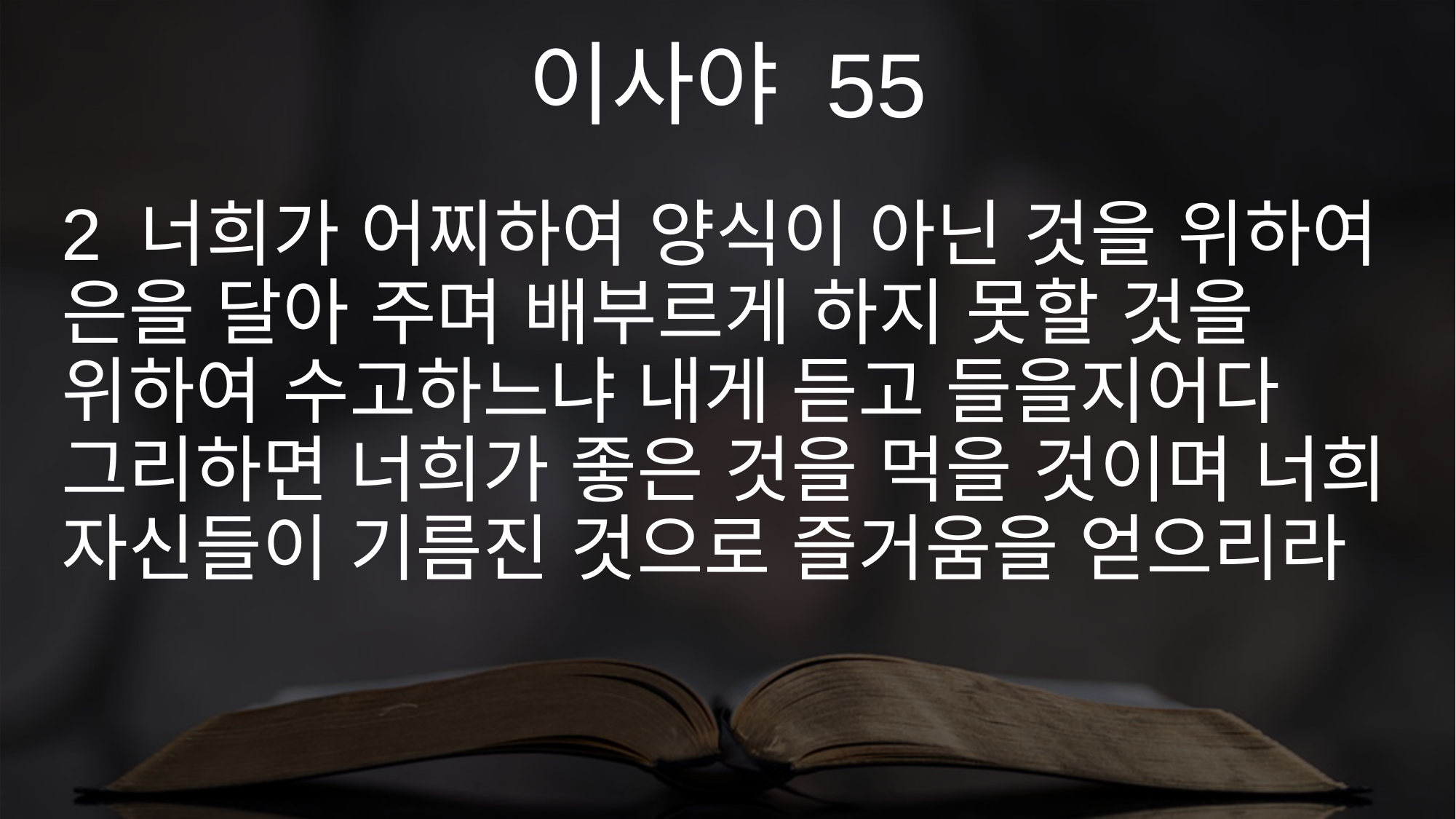

이사야 55
2 너희가 어찌하여 양식이 아닌 것을 위하여 은을 달아 주며 배부르게 하지 못할 것을 위하여 수고하느냐 내게 듣고 들을지어다 그리하면 너희가 좋은 것을 먹을 것이며 너희 자신들이 기름진 것으로 즐거움을 얻으리라